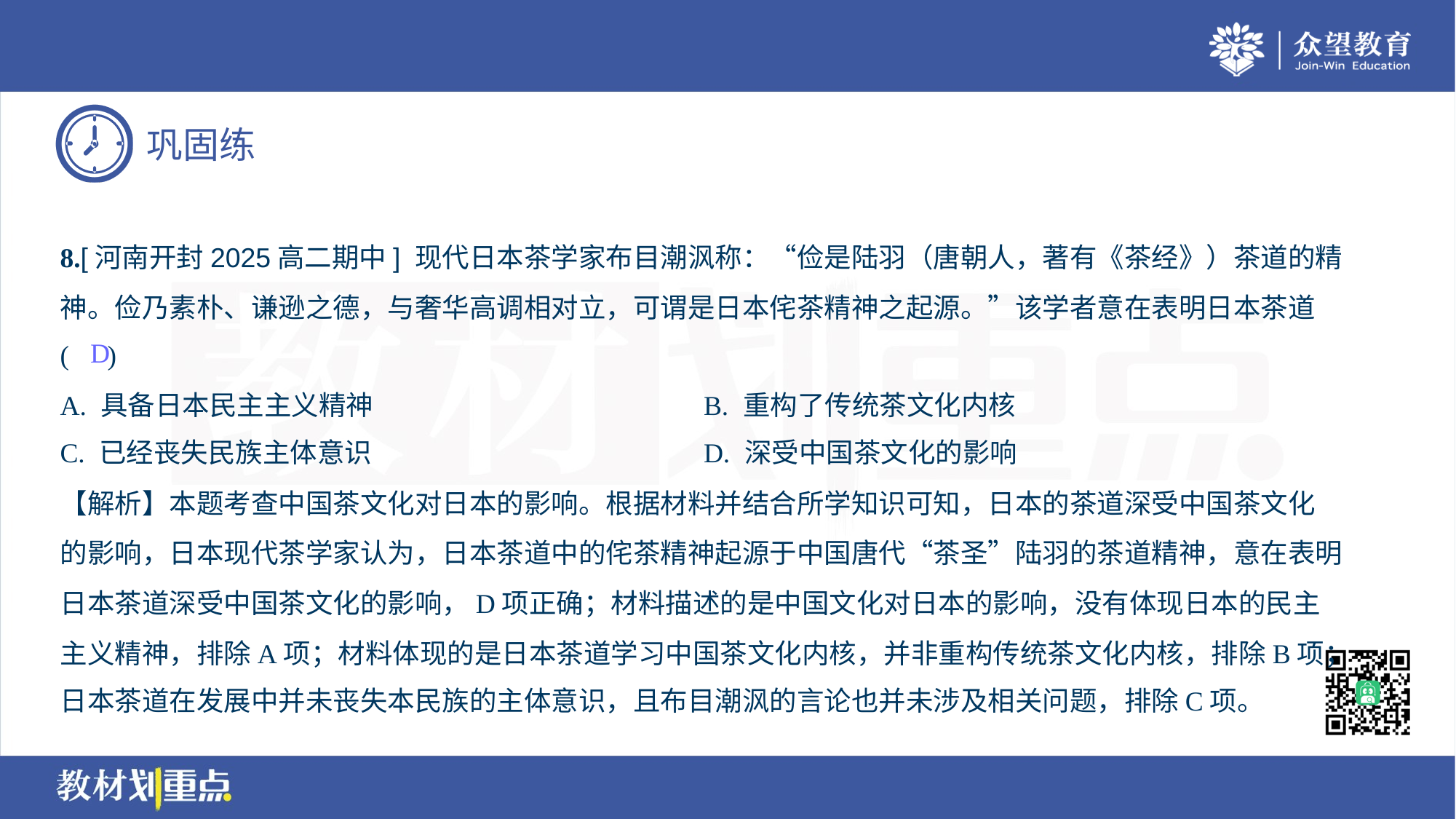

8.[河南开封2025高二期中] 现代日本茶学家布目潮沨称：“俭是陆羽（唐朝人，著有《茶经》）茶道的精
神。俭乃素朴、谦逊之德，与奢华高调相对立，可谓是日本侘茶精神之起源。”该学者意在表明日本茶道
(     )
D
A. 具备日本民主主义精神	B. 重构了传统茶文化内核
C. 已经丧失民族主体意识	D. 深受中国茶文化的影响
【解析】本题考查中国茶文化对日本的影响。根据材料并结合所学知识可知，日本的茶道深受中国茶文化
的影响，日本现代茶学家认为，日本茶道中的侘茶精神起源于中国唐代“茶圣”陆羽的茶道精神，意在表明
日本茶道深受中国茶文化的影响，D项正确；材料描述的是中国文化对日本的影响，没有体现日本的民主
主义精神，排除A项；材料体现的是日本茶道学习中国茶文化内核，并非重构传统茶文化内核，排除B项；
日本茶道在发展中并未丧失本民族的主体意识，且布目潮沨的言论也并未涉及相关问题，排除C项。